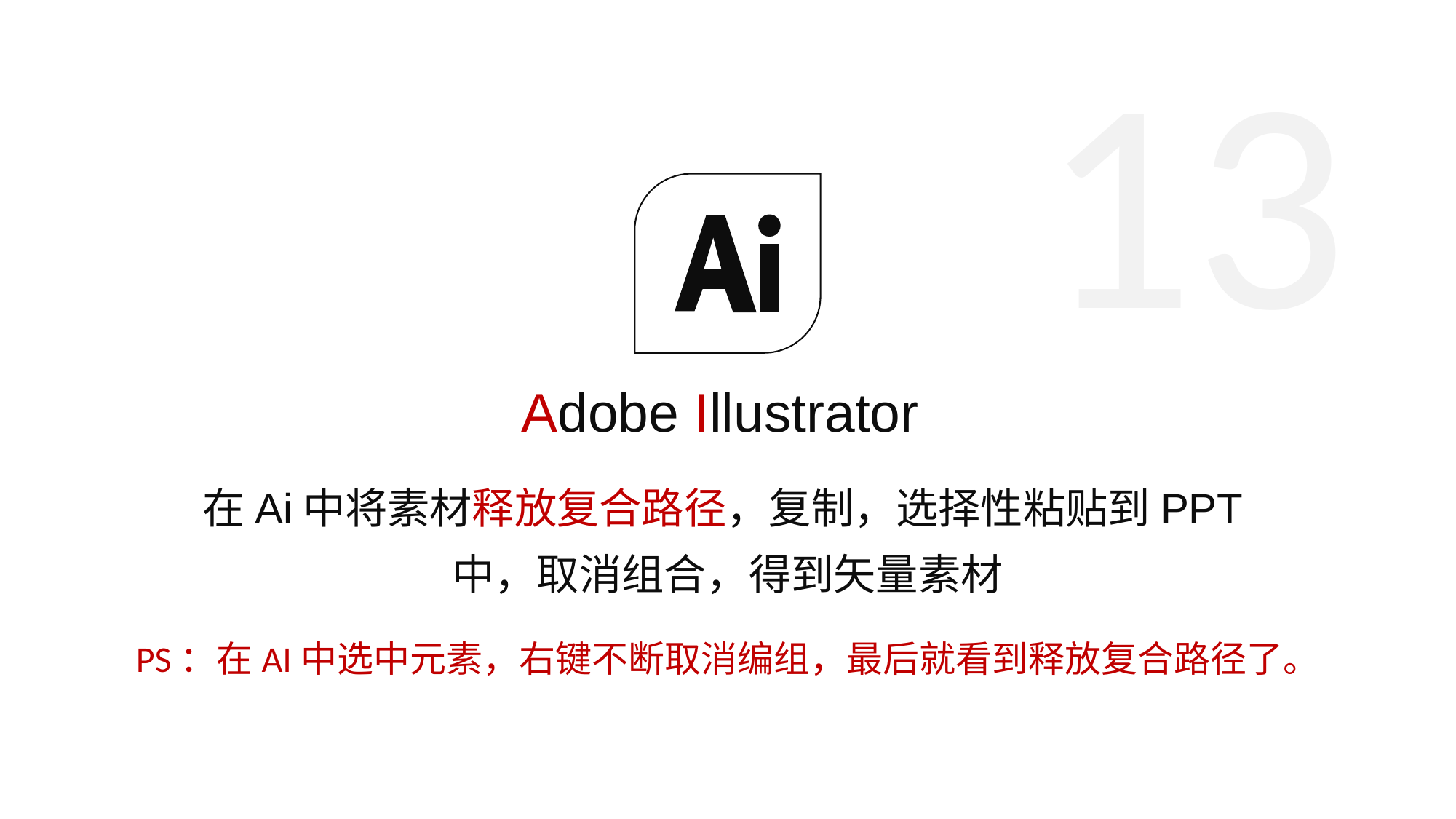

13

Adobe Illustrator
在Ai中将素材释放复合路径，复制，选择性粘贴到PPT中，取消组合，得到矢量素材
PS：在AI中选中元素，右键不断取消编组，最后就看到释放复合路径了。